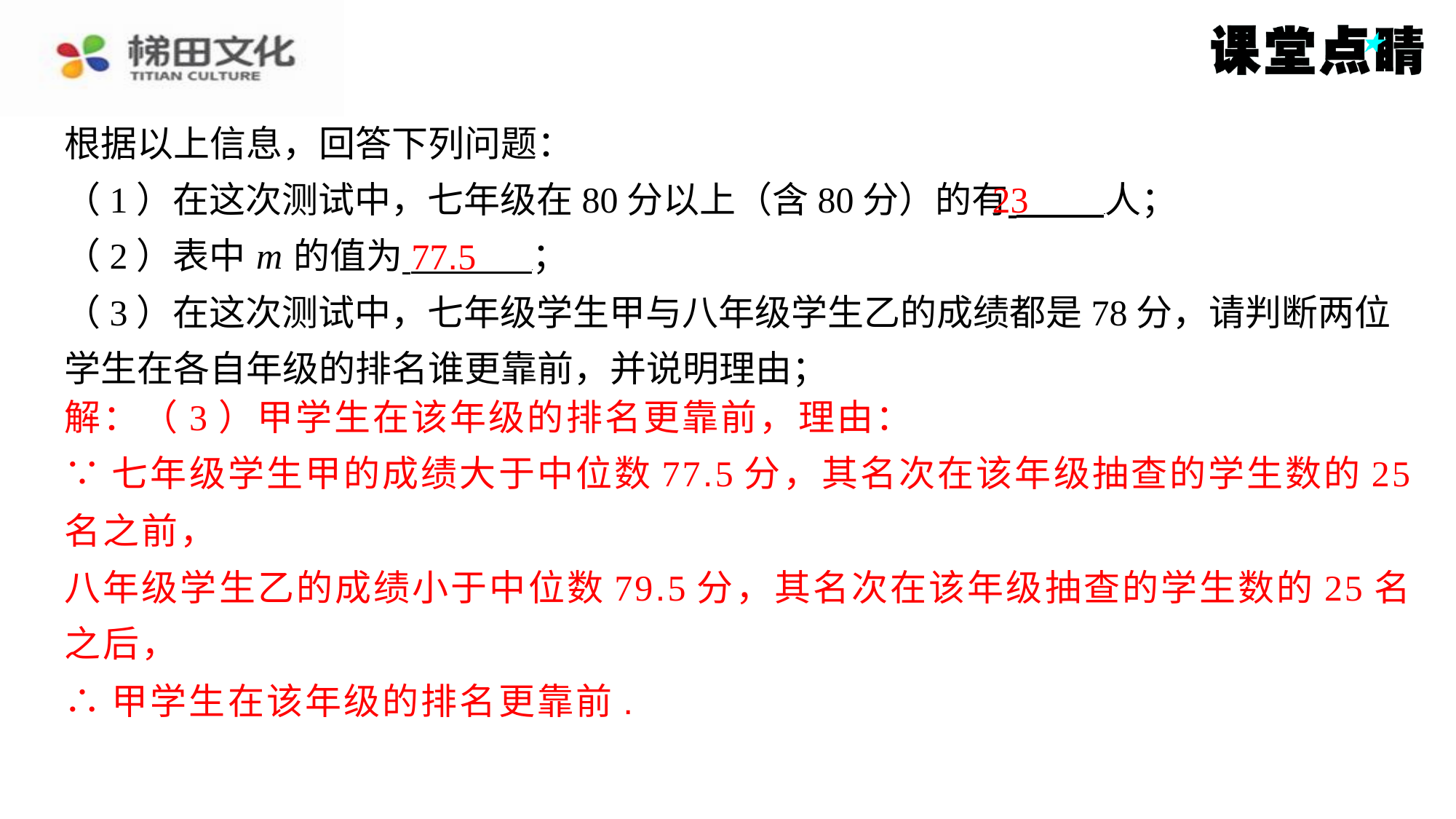

根据以上信息，回答下列问题：
（1）在这次测试中，七年级在80分以上（含80分）的有               人；
（2）表中 m 的值为                    ⁠；
（3）在这次测试中，七年级学生甲与八年级学生乙的成绩都是78分，请判断两位
学生在各自年级的排名谁更靠前，并说明理由；
23
77.5
解：（3）甲学生在该年级的排名更靠前，理由：
∵七年级学生甲的成绩大于中位数77.5分，其名次在该年级抽查的学生数的25
名之前，
八年级学生乙的成绩小于中位数79.5分，其名次在该年级抽查的学生数的25名
之后，
∴甲学生在该年级的排名更靠前.